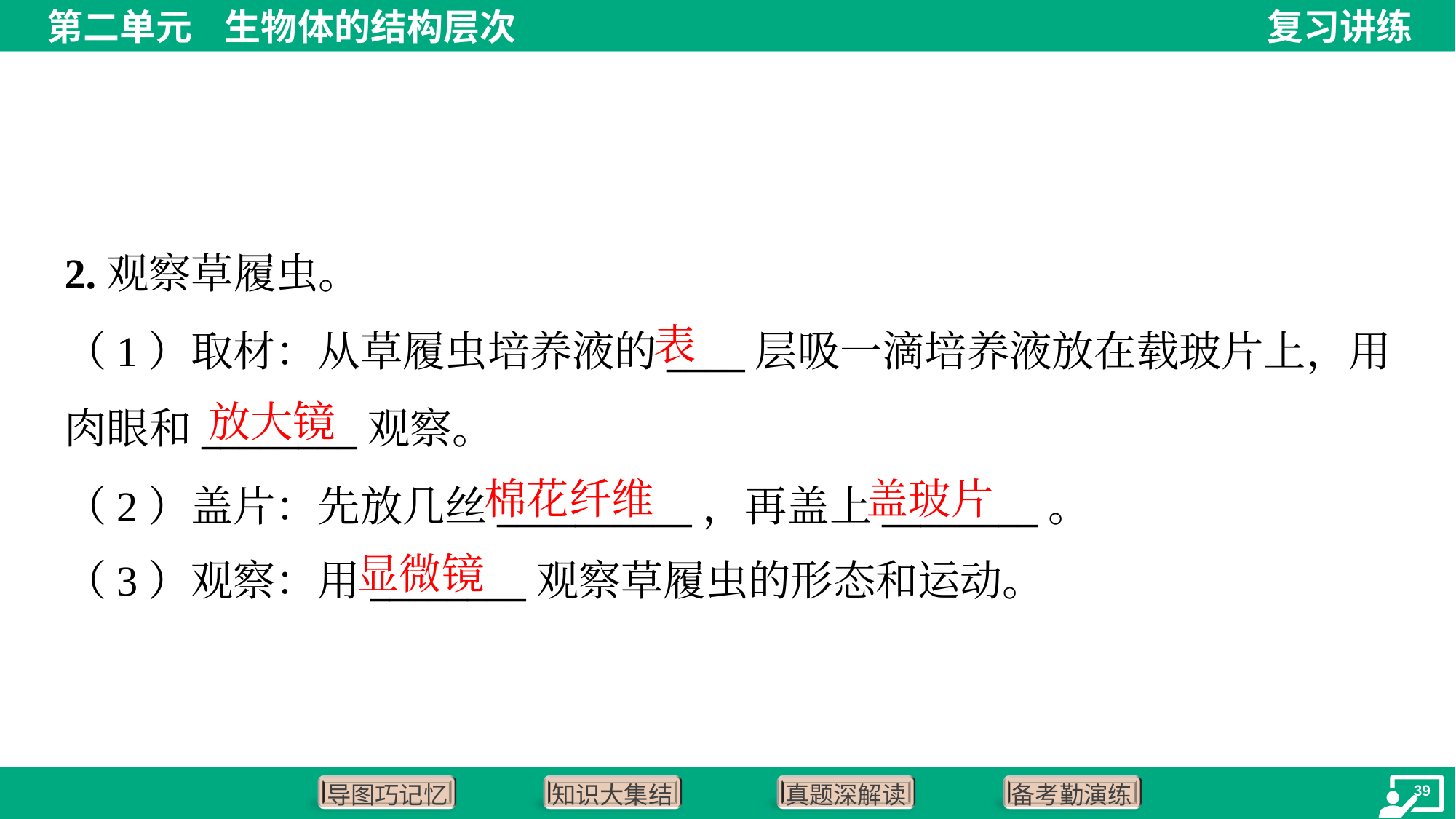

2.观察草履虫。
表
（1）取材：从草履虫培养液的____层吸一滴培养液放在载玻片上，用
肉眼和________观察。
（2）盖片：先放几丝__________，再盖上________。
（3）观察：用________观察草履虫的形态和运动。
放大镜
棉花纤维
盖玻片
显微镜